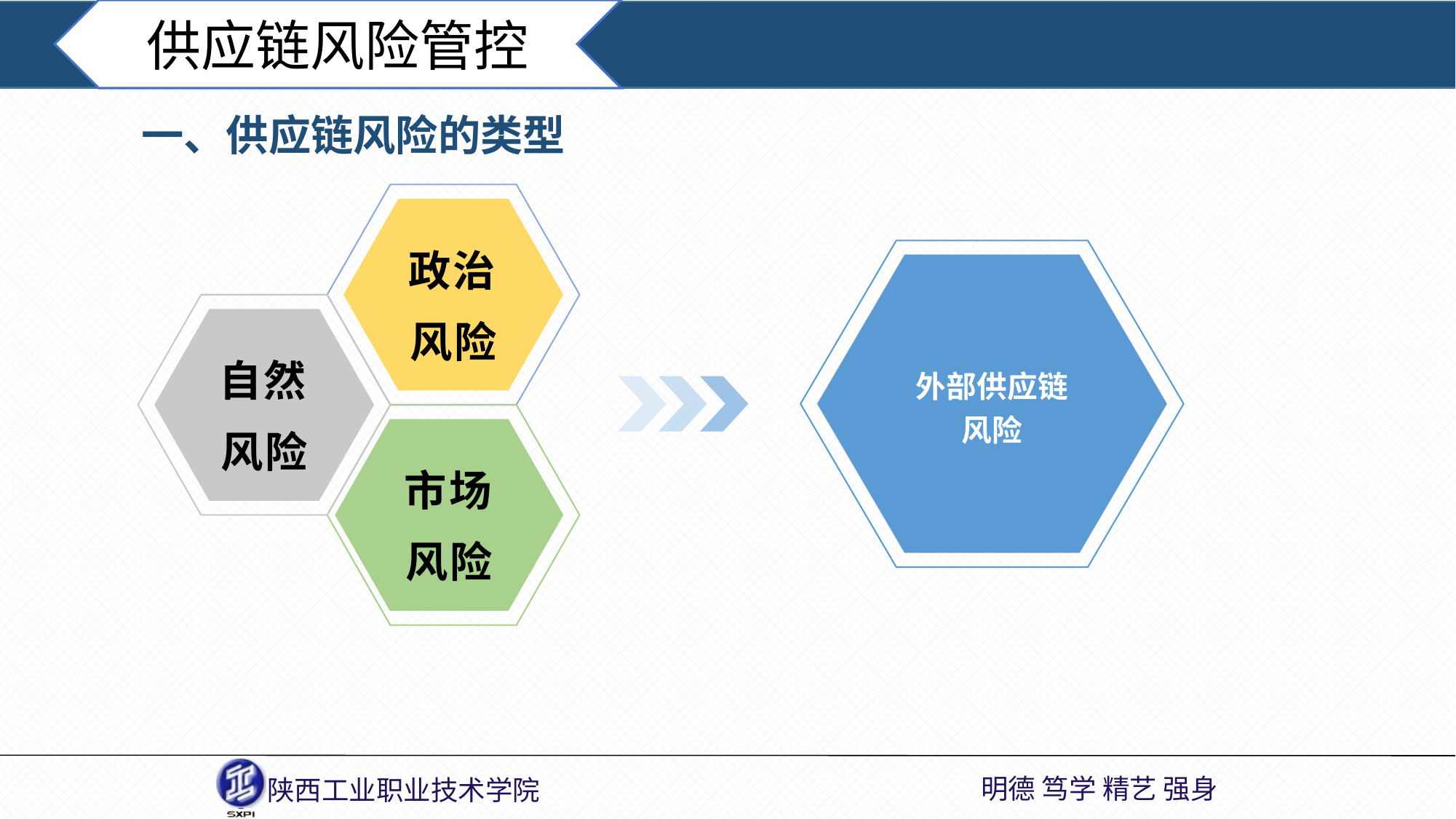

供应链风险管控
一、供应链风险的类型

政治风险

外部供应链
风险

自然风险

市场风险